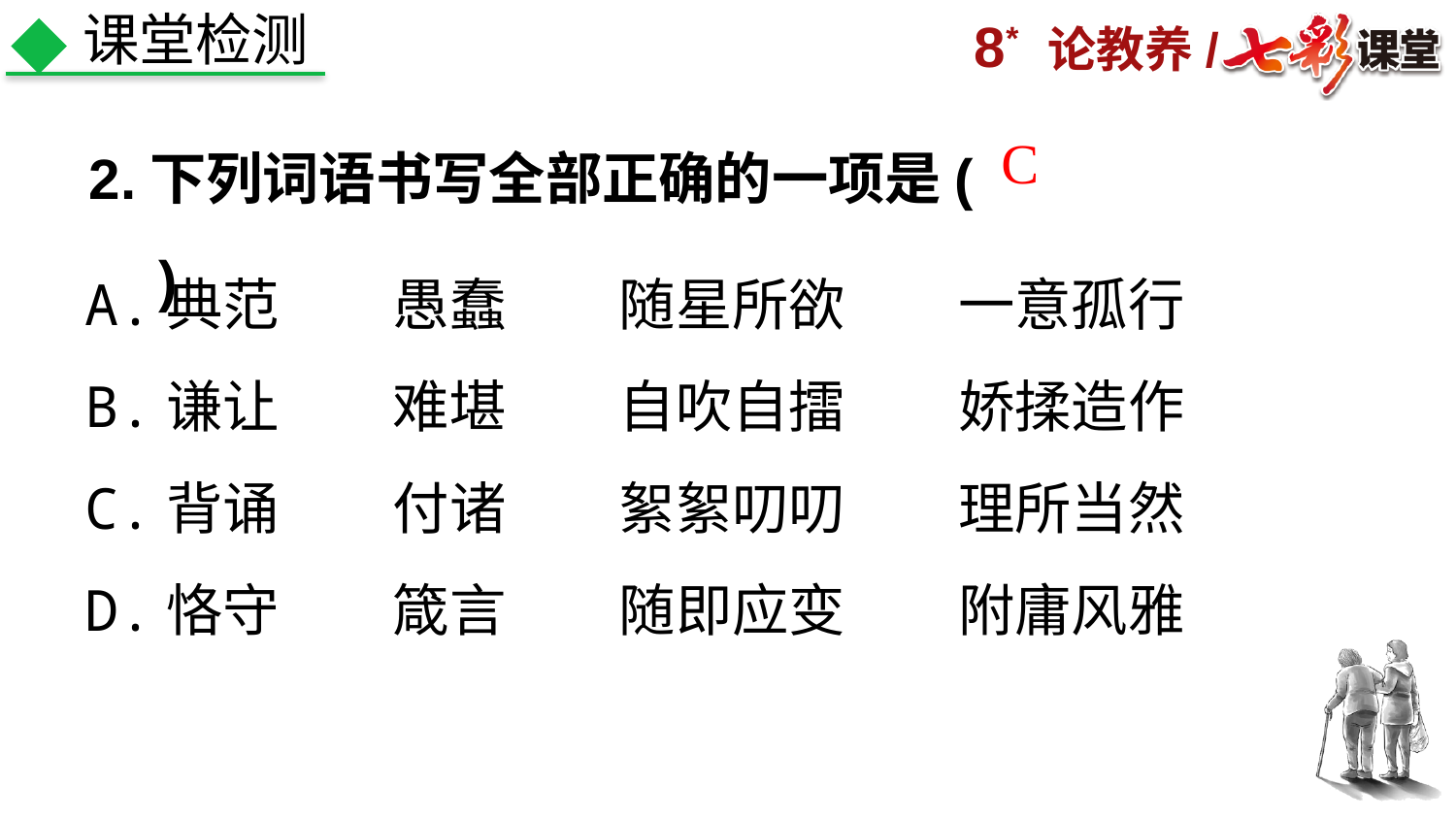

课堂检测

2.下列词语书写全部正确的一项是(　　)
C
A.典范　　愚蠢　　随星所欲　　一意孤行
B.谦让　　难堪　　自吹自擂　　娇揉造作
C.背诵　　付诸　　絮絮叨叨　　理所当然
D.恪守　　箴言　　随即应变　　附庸风雅